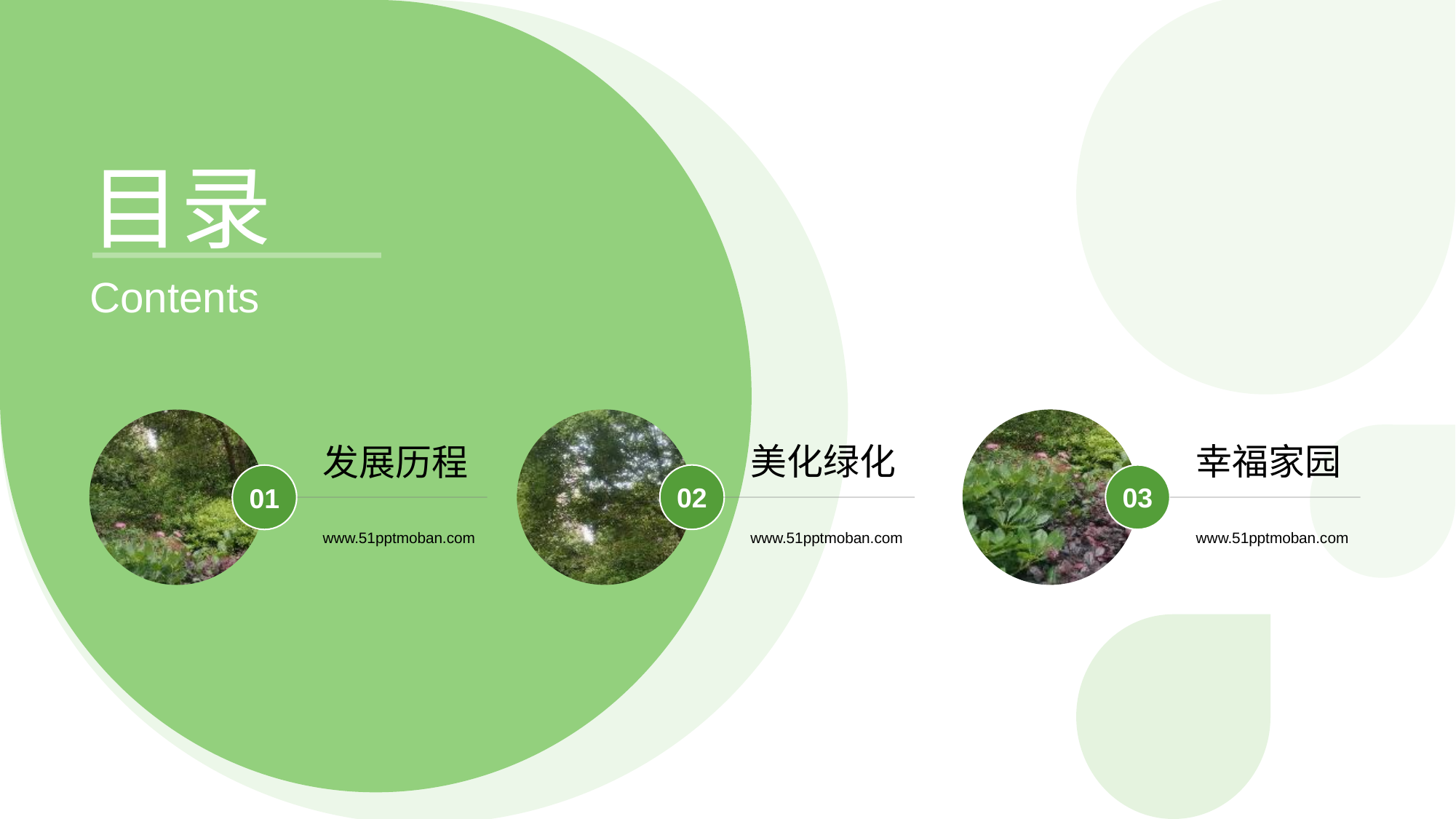

目录
Contents

美化绿化
02
www.51pptmoban.com

幸福家园
03
www.51pptmoban.com

发展历程
01
www.51pptmoban.com